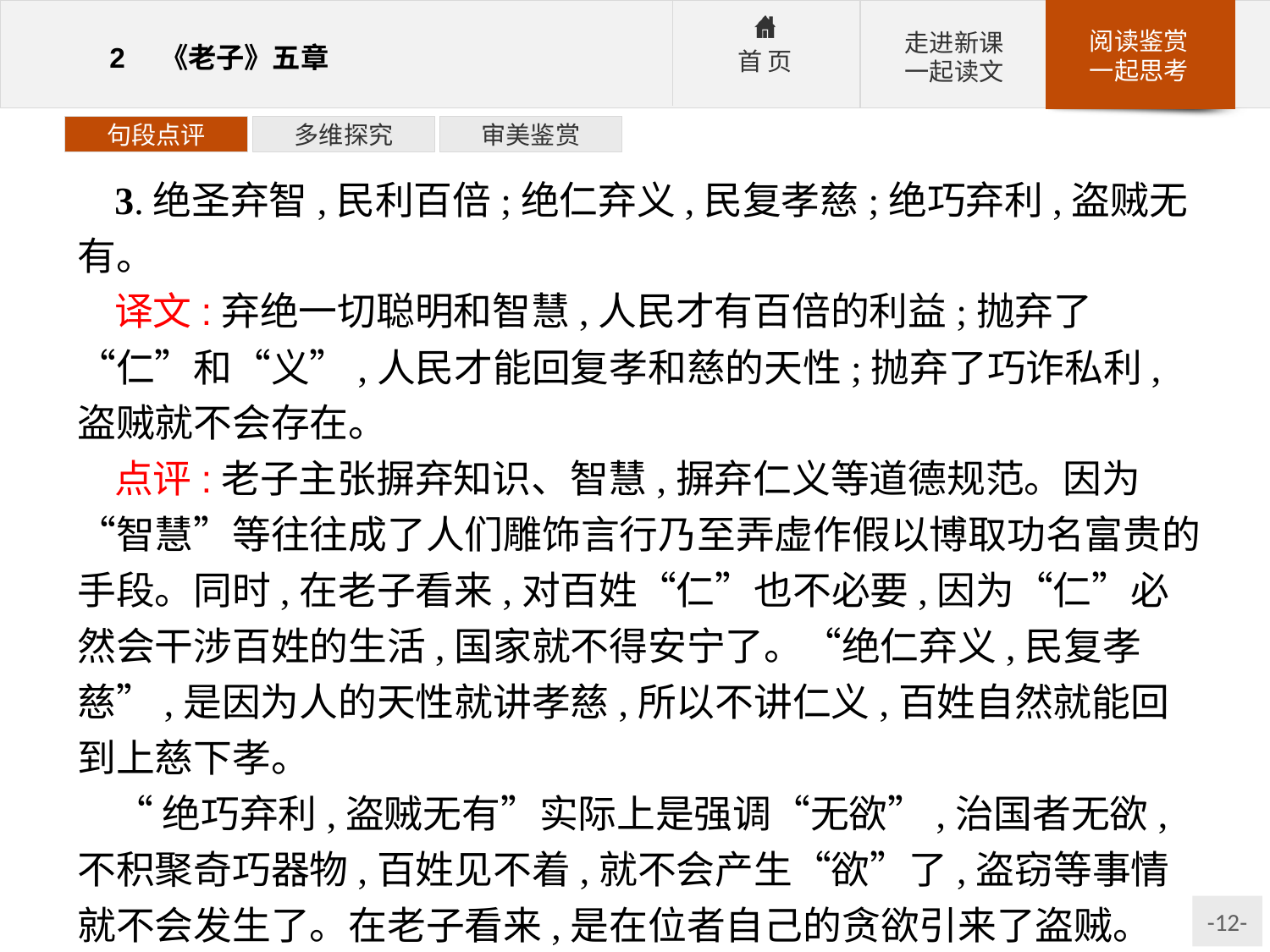

句段点评
多维探究
审美鉴赏
3.绝圣弃智,民利百倍;绝仁弃义,民复孝慈;绝巧弃利,盗贼无有。
译文:弃绝一切聪明和智慧,人民才有百倍的利益;抛弃了“仁”和“义”,人民才能回复孝和慈的天性;抛弃了巧诈私利,盗贼就不会存在。
点评:老子主张摒弃知识、智慧,摒弃仁义等道德规范。因为“智慧”等往往成了人们雕饰言行乃至弄虚作假以博取功名富贵的手段。同时,在老子看来,对百姓“仁”也不必要,因为“仁”必然会干涉百姓的生活,国家就不得安宁了。“绝仁弃义,民复孝慈”,是因为人的天性就讲孝慈,所以不讲仁义,百姓自然就能回到上慈下孝。
“绝巧弃利,盗贼无有”实际上是强调“无欲”,治国者无欲,不积聚奇巧器物,百姓见不着,就不会产生“欲”了,盗窃等事情就不会发生了。在老子看来,是在位者自己的贪欲引来了盗贼。
在这章里,“圣”“智”和“绝学”相对,与“巧”“利”相对的是“少私寡欲”,与“仁”“义”相对的是“素”“朴”:前者是社会的祸害,后者是救世的良方。